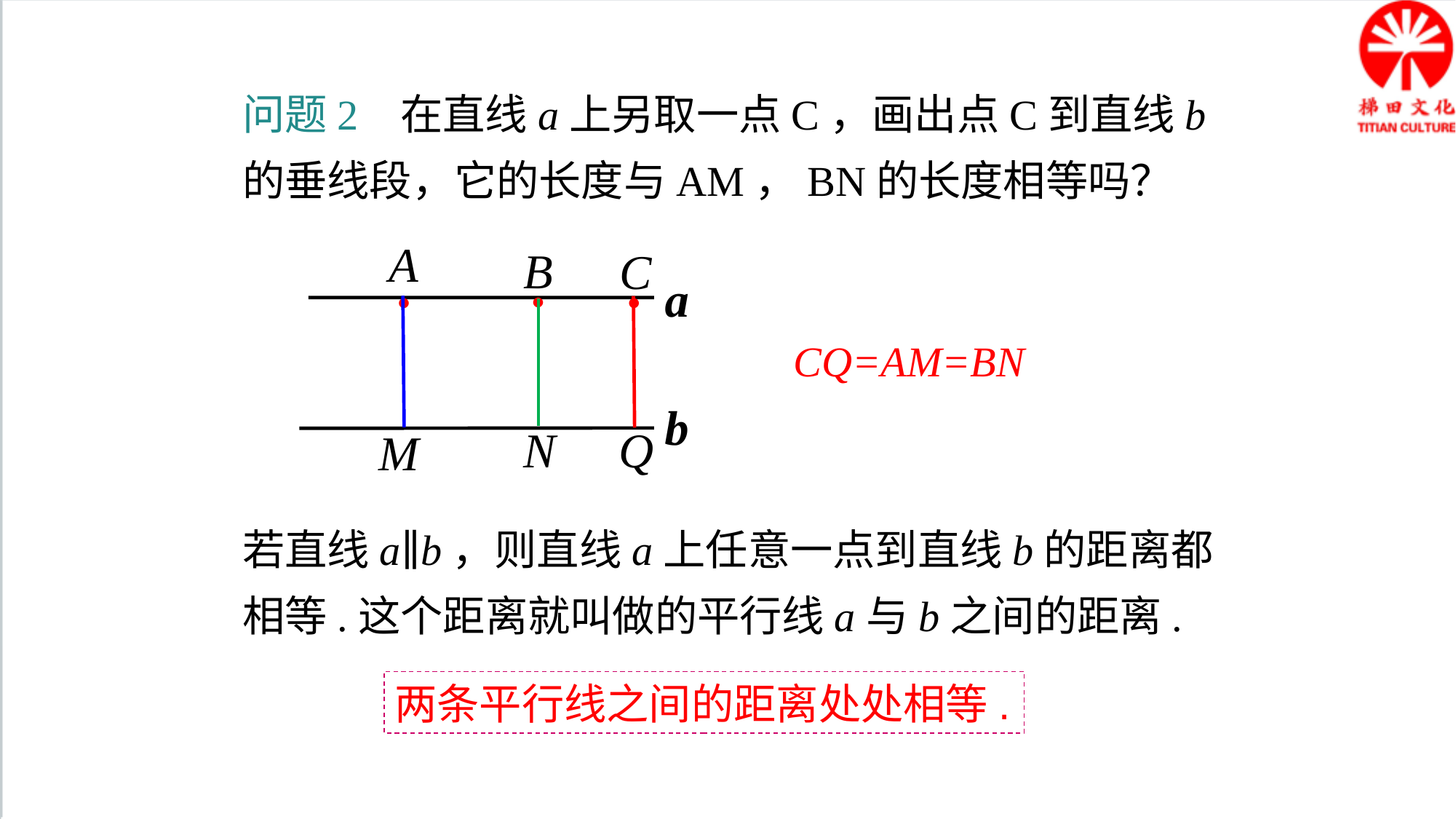

问题2   在直线a上另取一点C，画出点C到直线b的垂线段，它的长度与AM，BN的长度相等吗？
A
•
B
•
C
•
a

CQ=AM=BN
b

N
Q
M
若直线a∥b，则直线a上任意一点到直线b的距离都相等.这个距离就叫做的平行线a与b之间的距离.
两条平行线之间的距离处处相等.